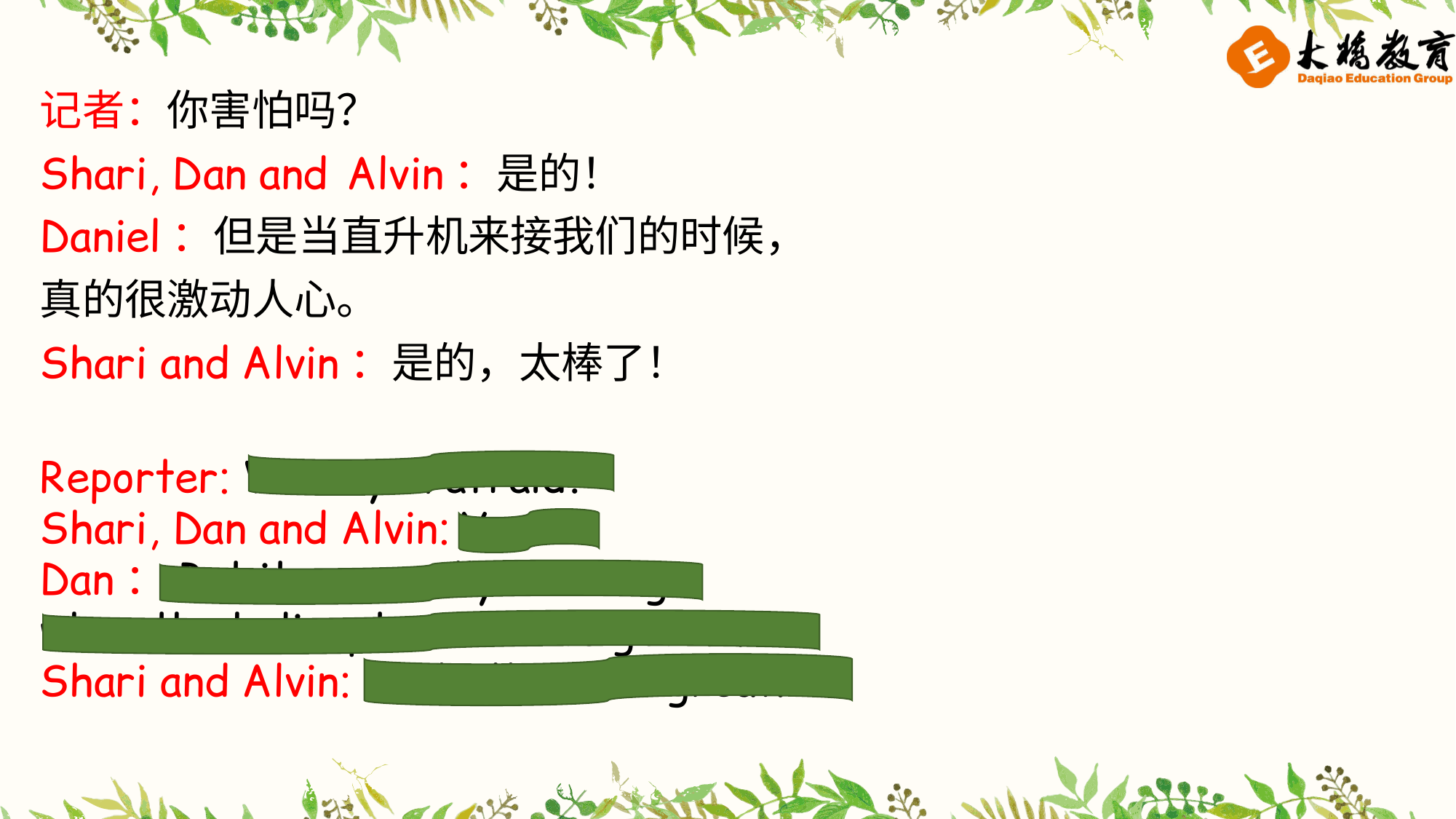

记者：你害怕吗？
Shari, Dan and Alvin：是的！
Daniel：但是当直升机来接我们的时候，
真的很激动人心。
Shari and Alvin：是的，太棒了！

Reporter: Were you afraid?
Shari, Dan and Alvin: Yes！
Dan：But it was really exciting
when the helicopter came to get us.
Shari and Alvin: Yeah, that was great!